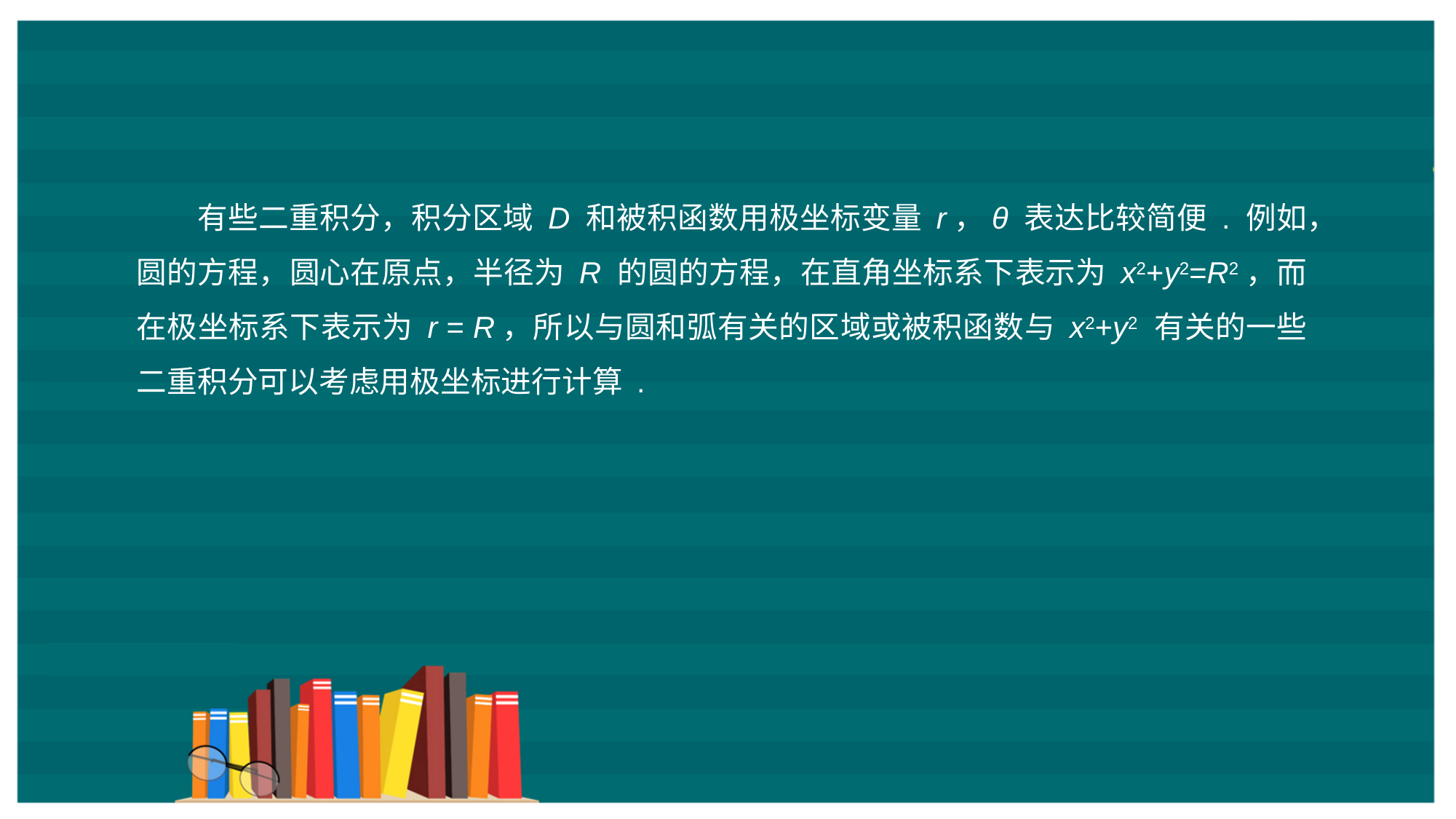

有些二重积分，积分区域 D 和被积函数用极坐标变量 r，θ 表达比较简便 . 例如，圆的方程，圆心在原点，半径为 R 的圆的方程，在直角坐标系下表示为 x2+y2=R2，而在极坐标系下表示为 r = R，所以与圆和弧有关的区域或被积函数与 x2+y2 有关的一些二重积分可以考虑用极坐标进行计算 .